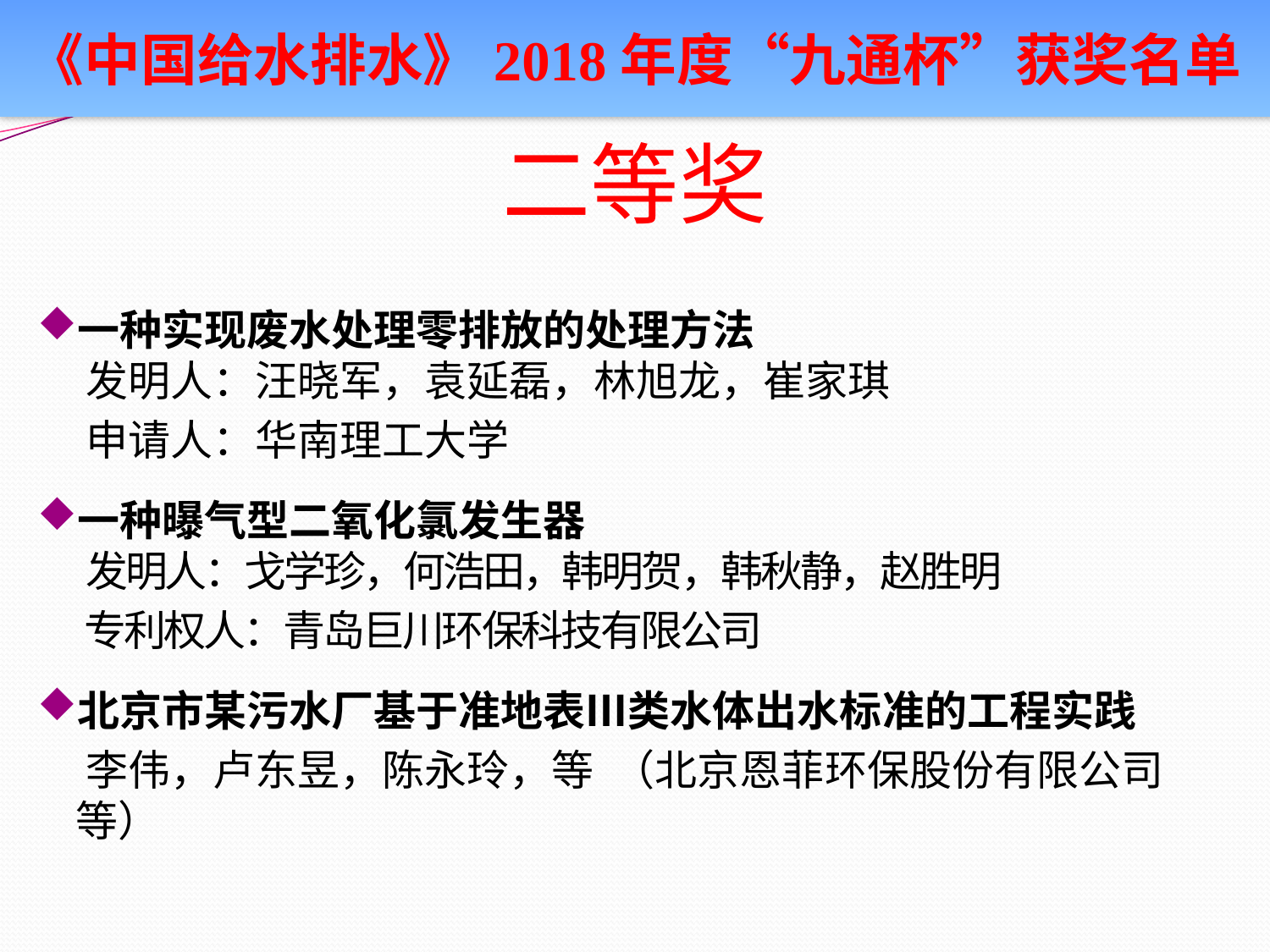

《中国给水排水》2018年度“九通杯”获奖名单
# 二等奖
一种实现废水处理零排放的处理方法
    发明人：汪晓军，袁延磊，林旭龙，崔家琪
    申请人：华南理工大学
一种曝气型二氧化氯发生器
    发明人：戈学珍，何浩田，韩明贺，韩秋静，赵胜明
     专利权人：青岛巨川环保科技有限公司
北京市某污水厂基于准地表Ⅲ类水体出水标准的工程实践
    李伟，卢东昱，陈永玲，等  （北京恩菲环保股份有限公司等）